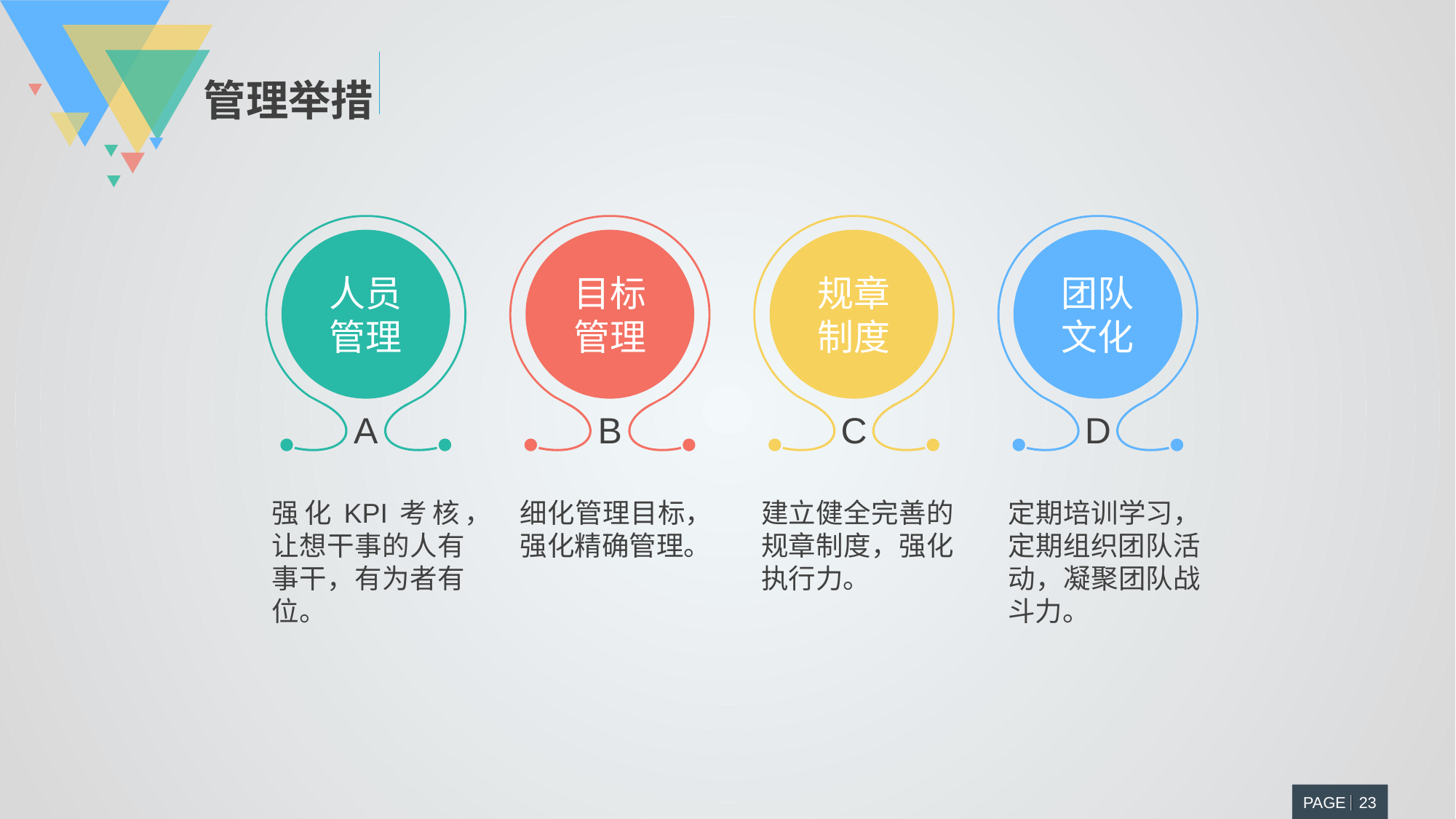

管理举措
A
人员
管理
B
目标
管理
C
规章
制度
D
团队
文化
强化KPI考核，让想干事的人有事干，有为者有位。
细化管理目标，强化精确管理。
建立健全完善的规章制度，强化执行力。
定期培训学习，定期组织团队活动，凝聚团队战斗力。

PAGE   23